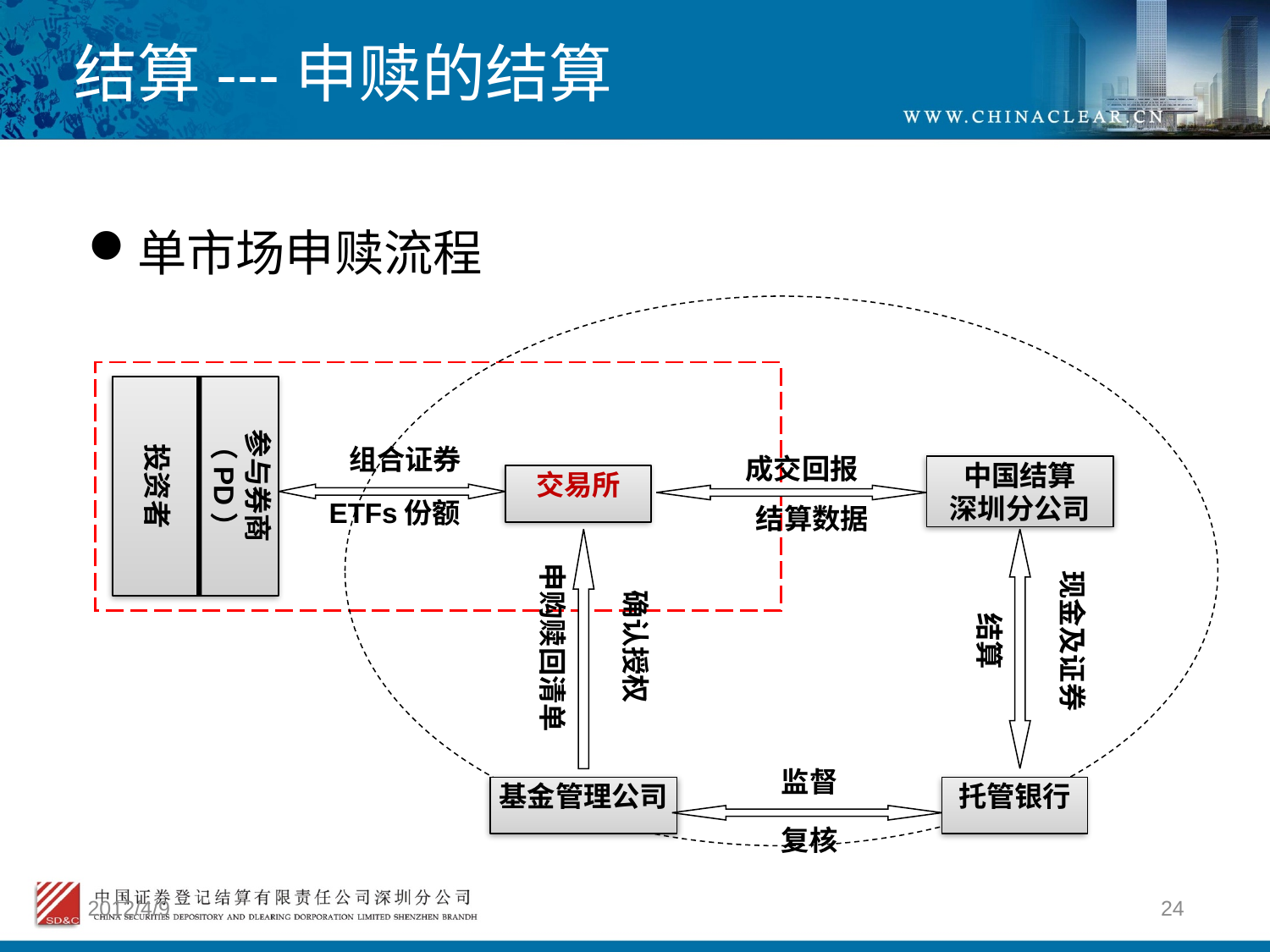

# 结算---申赎的结算
单市场申赎流程

参与券商
（PD）

投资者

组合证券
交易所

ETFs份额
成交回报

结算数据

确认授权
申购赎回清单
现金及证券
结算
监督
基金管理公司
托管银行

复核
中国结算
深圳分公司
2012/4/9
24